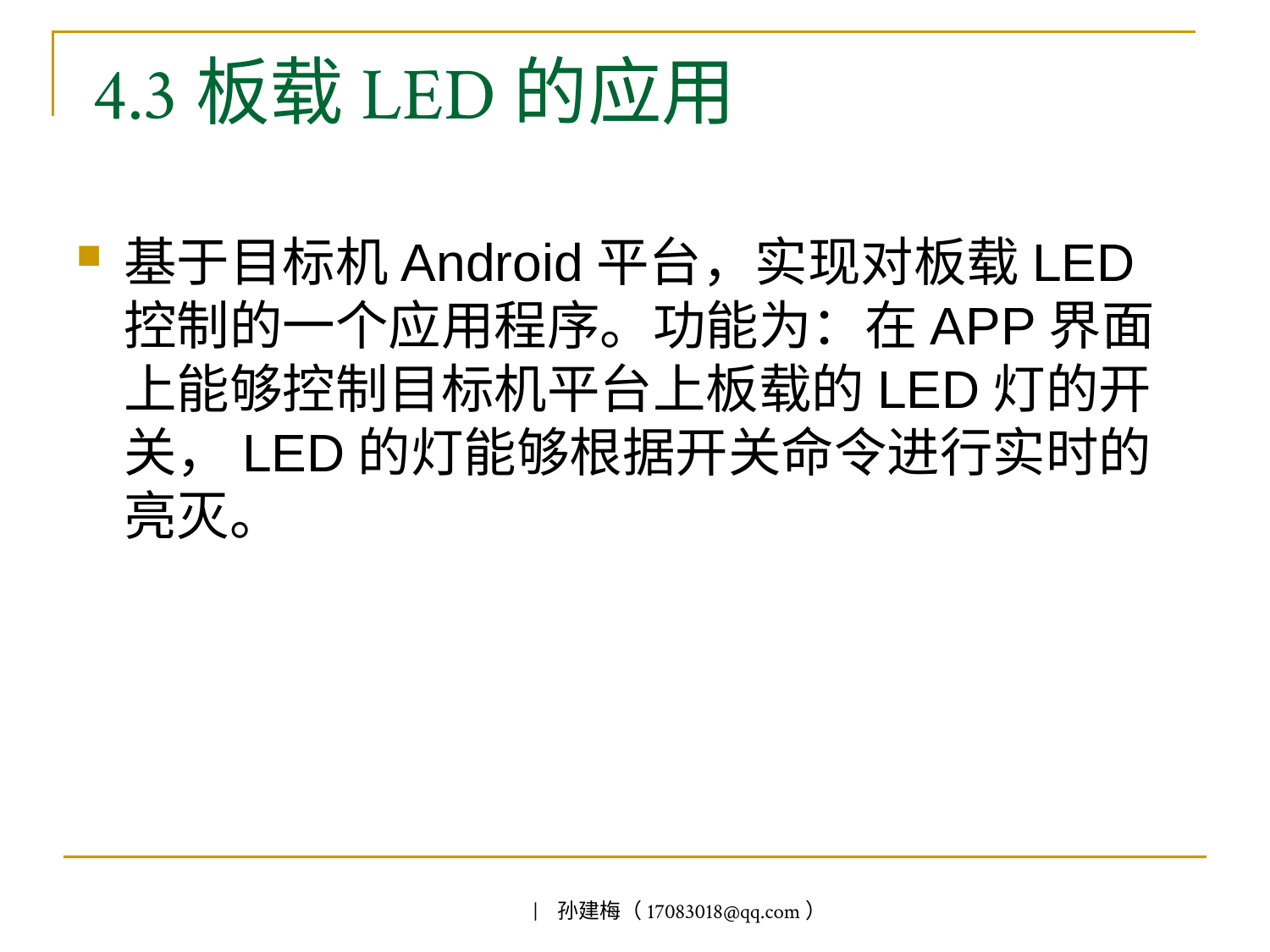

# 4.3板载LED的应用
基于目标机Android平台，实现对板载LED控制的一个应用程序。功能为：在APP界面上能够控制目标机平台上板载的LED灯的开关，LED的灯能够根据开关命令进行实时的亮灭。
|   孙建梅（17083018@qq.com）

10